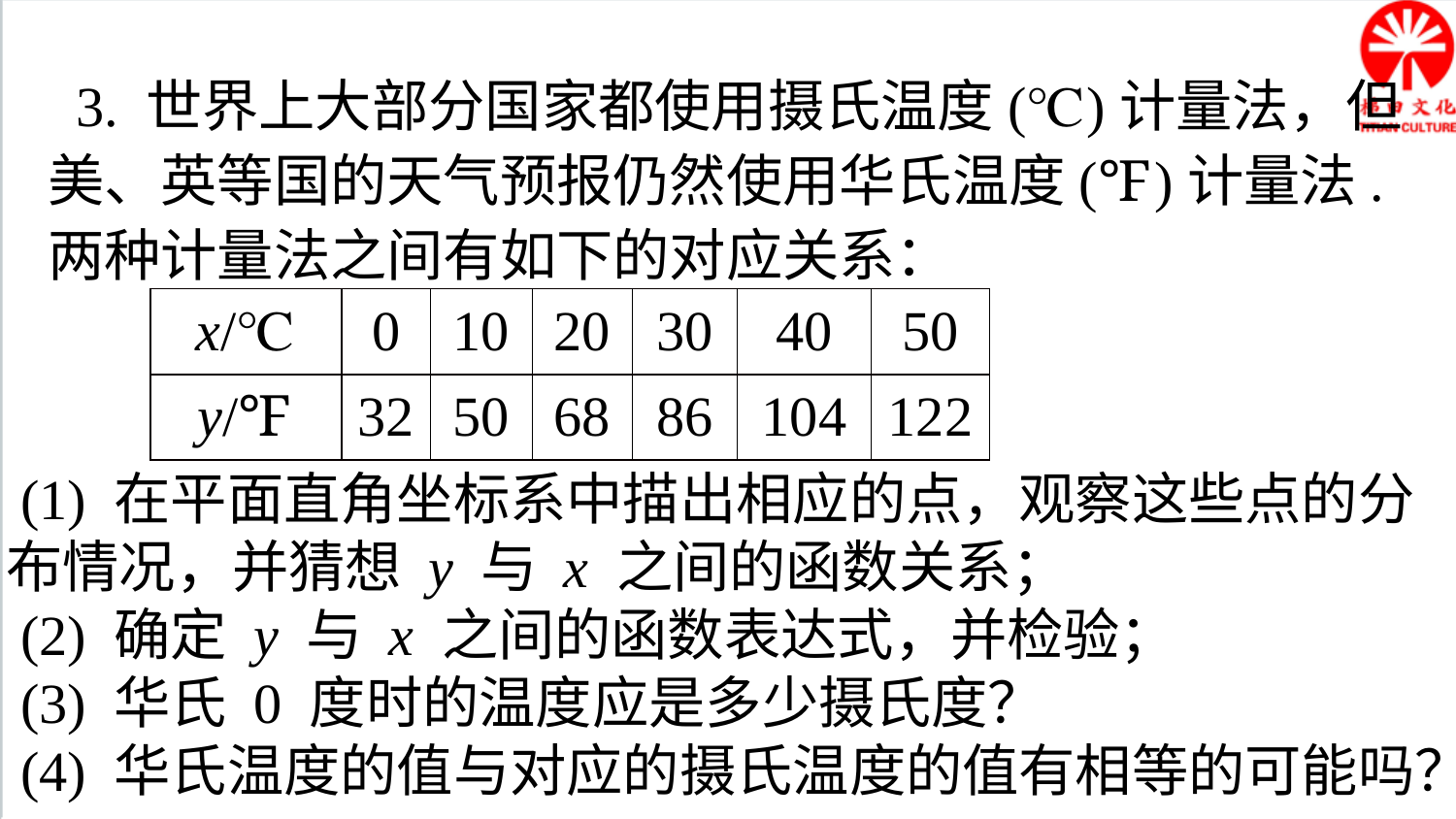

3. 世界上大部分国家都使用摄氏温度(℃)计量法，但美、英等国的天气预报仍然使用华氏温度(℉)计量法. 两种计量法之间有如下的对应关系：
| x/℃ | 0 | 10 | 20 | 30 | 40 | 50 |
| --- | --- | --- | --- | --- | --- | --- |
| y/℉ | 32 | 50 | 68 | 86 | 104 | 122 |
 (1) 在平面直角坐标系中描出相应的点，观察这些点的分布情况，并猜想 y 与 x 之间的函数关系；
 (2) 确定 y 与 x 之间的函数表达式，并检验；
 (3) 华氏 0 度时的温度应是多少摄氏度？
 (4) 华氏温度的值与对应的摄氏温度的值有相等的可能吗？